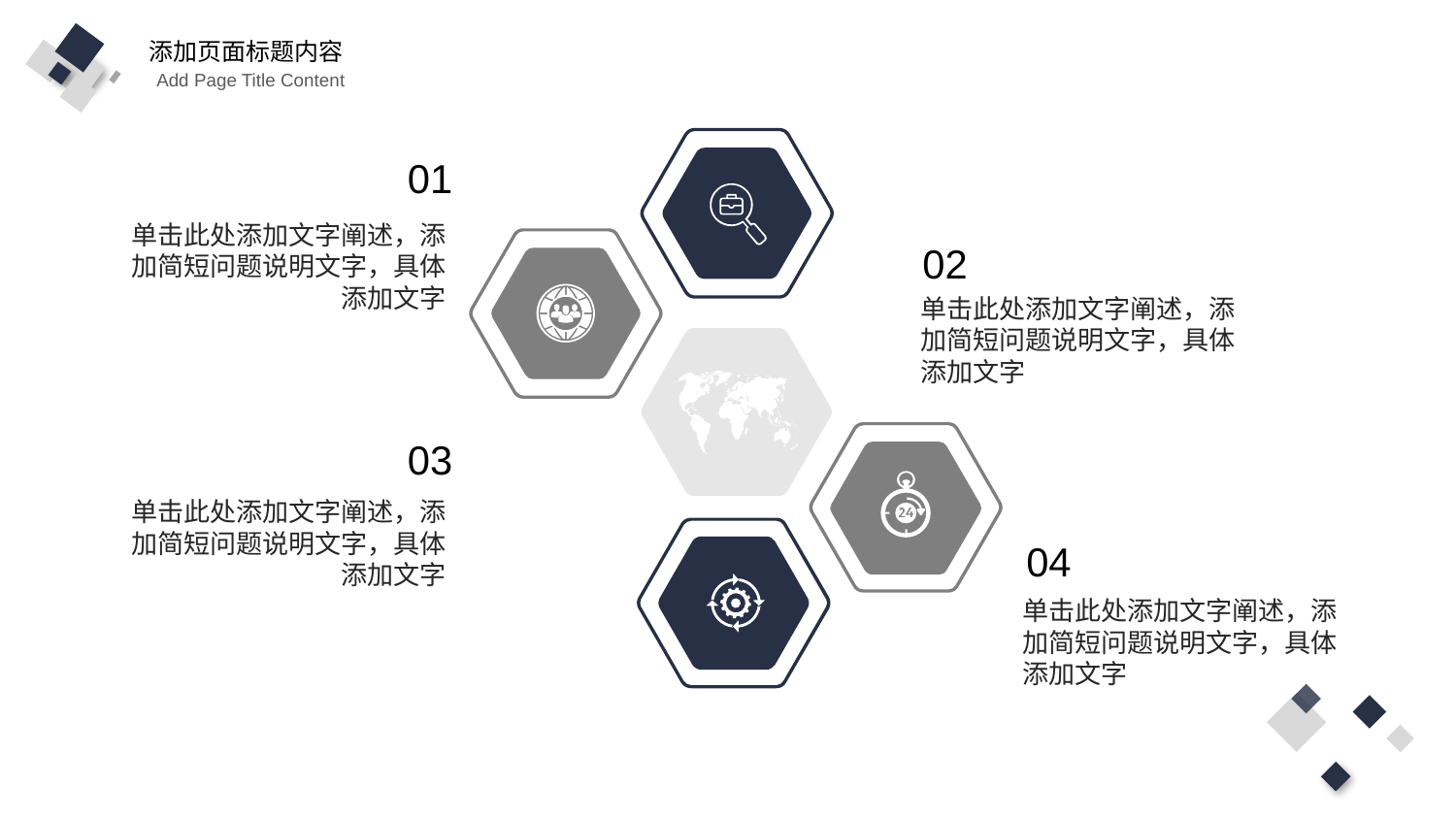

添加页面标题内容

Add Page Title Content

01
单击此处添加文字阐述，添加简短问题说明文字，具体添加文字

02
单击此处添加文字阐述，添加简短问题说明文字，具体添加文字

03
单击此处添加文字阐述，添加简短问题说明文字，具体添加文字

04
单击此处添加文字阐述，添加简短问题说明文字，具体添加文字